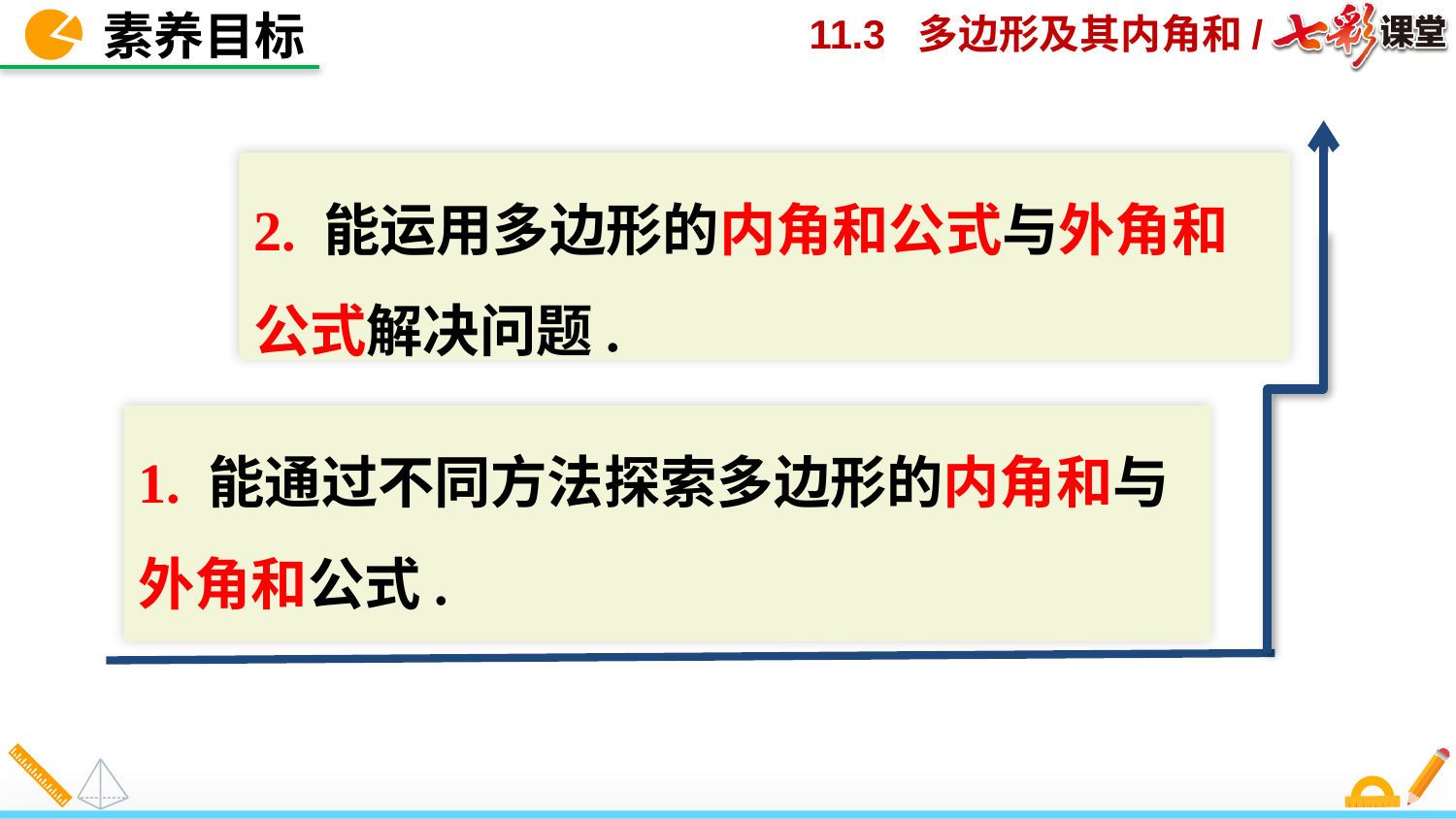

素养目标

2. 能运用多边形的内角和公式与外角和公式解决问题.
1. 能通过不同方法探索多边形的内角和与外角和公式.